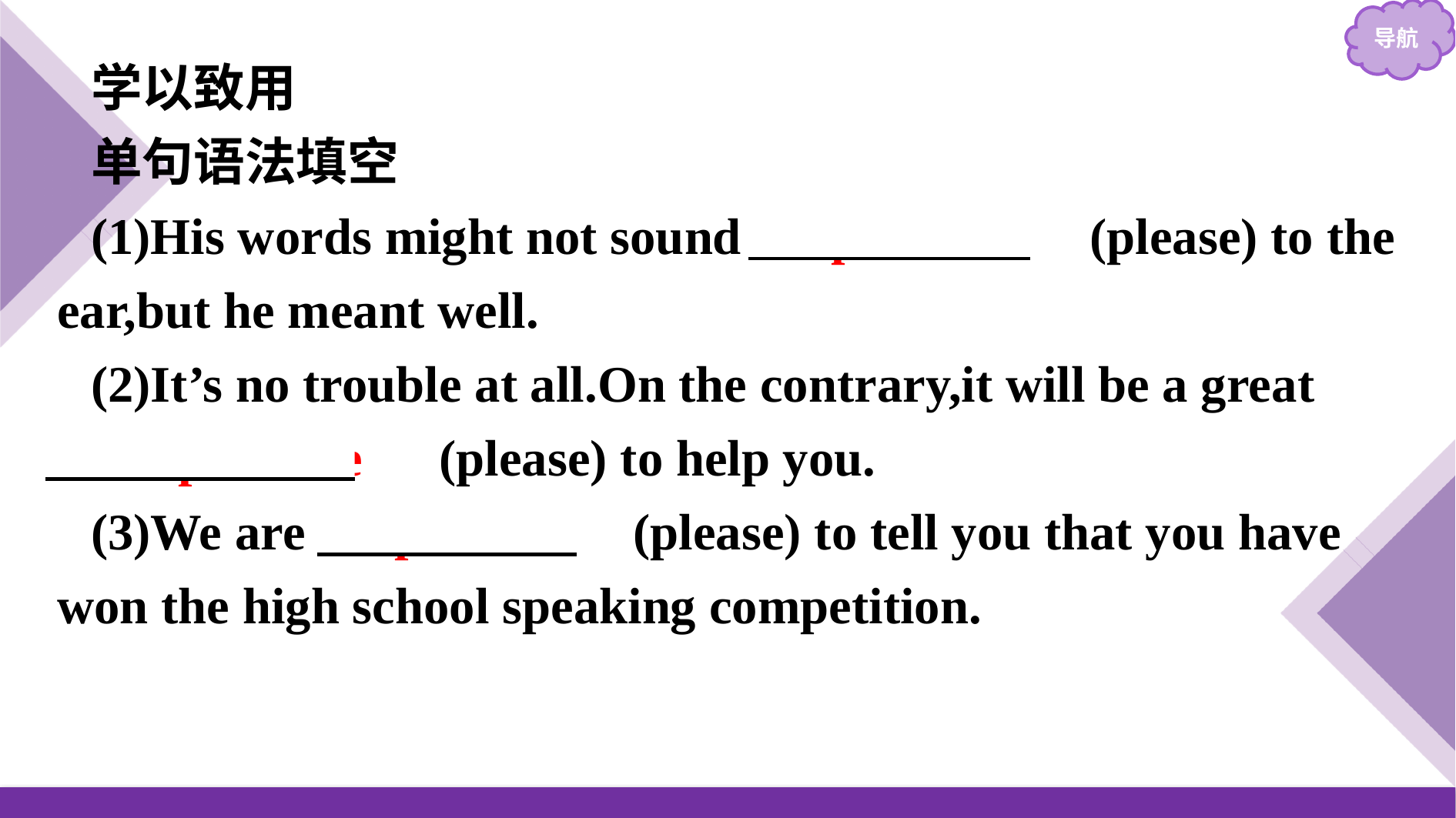

学以致用
单句语法填空
(1)His words might not sound 　pleasant　(please) to the ear,but he meant well.
(2)It’s no trouble at all.On the contrary,it will be a great
 　pleasure　(please) to help you.
(3)We are 　pleased　(please) to tell you that you have won the high school speaking competition.